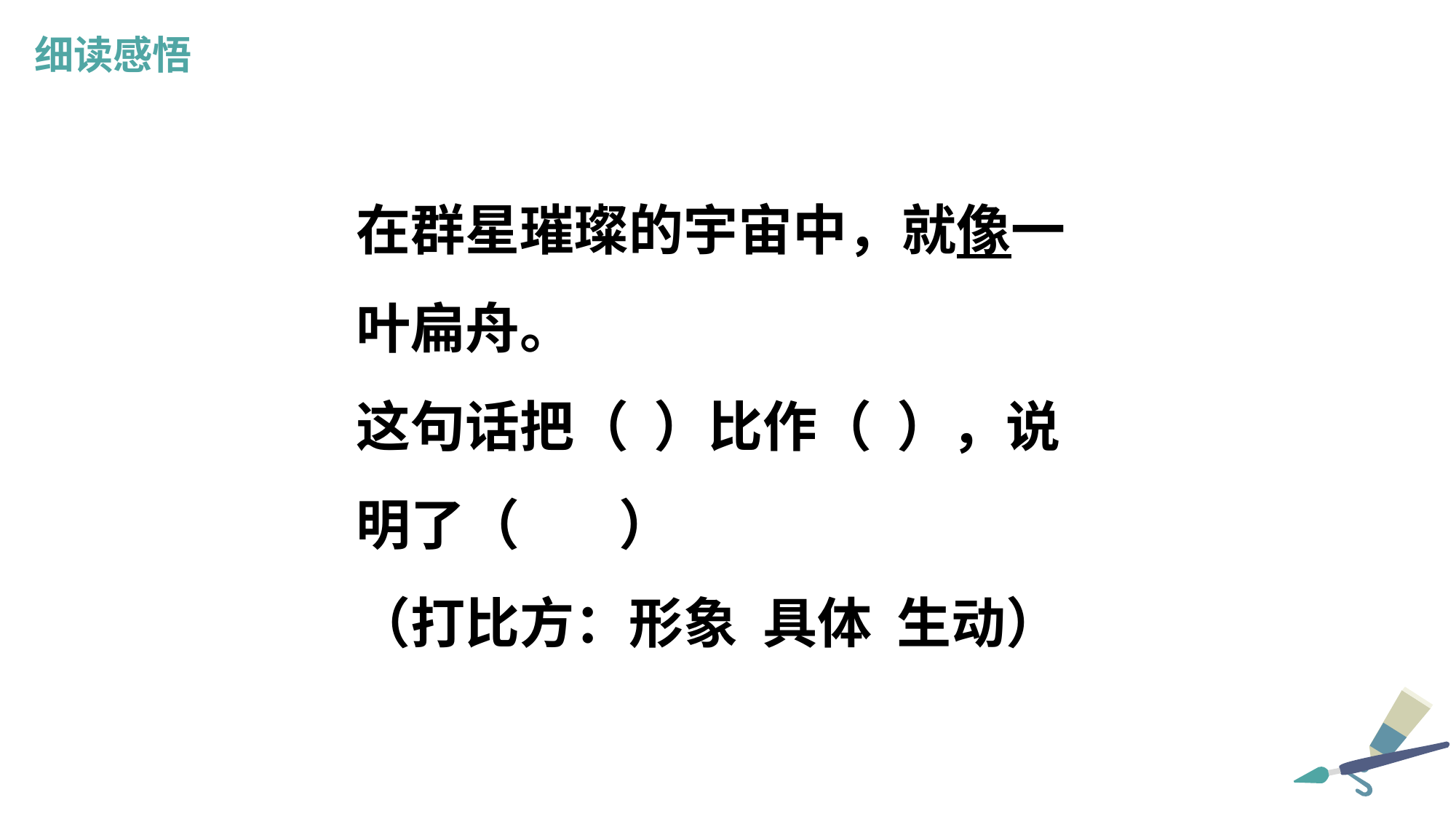

细读感悟
在群星璀璨的宇宙中，就像一叶扁舟。
这句话把（  ）比作（  ），说明了（        ）
（打比方：形象  具体  生动）